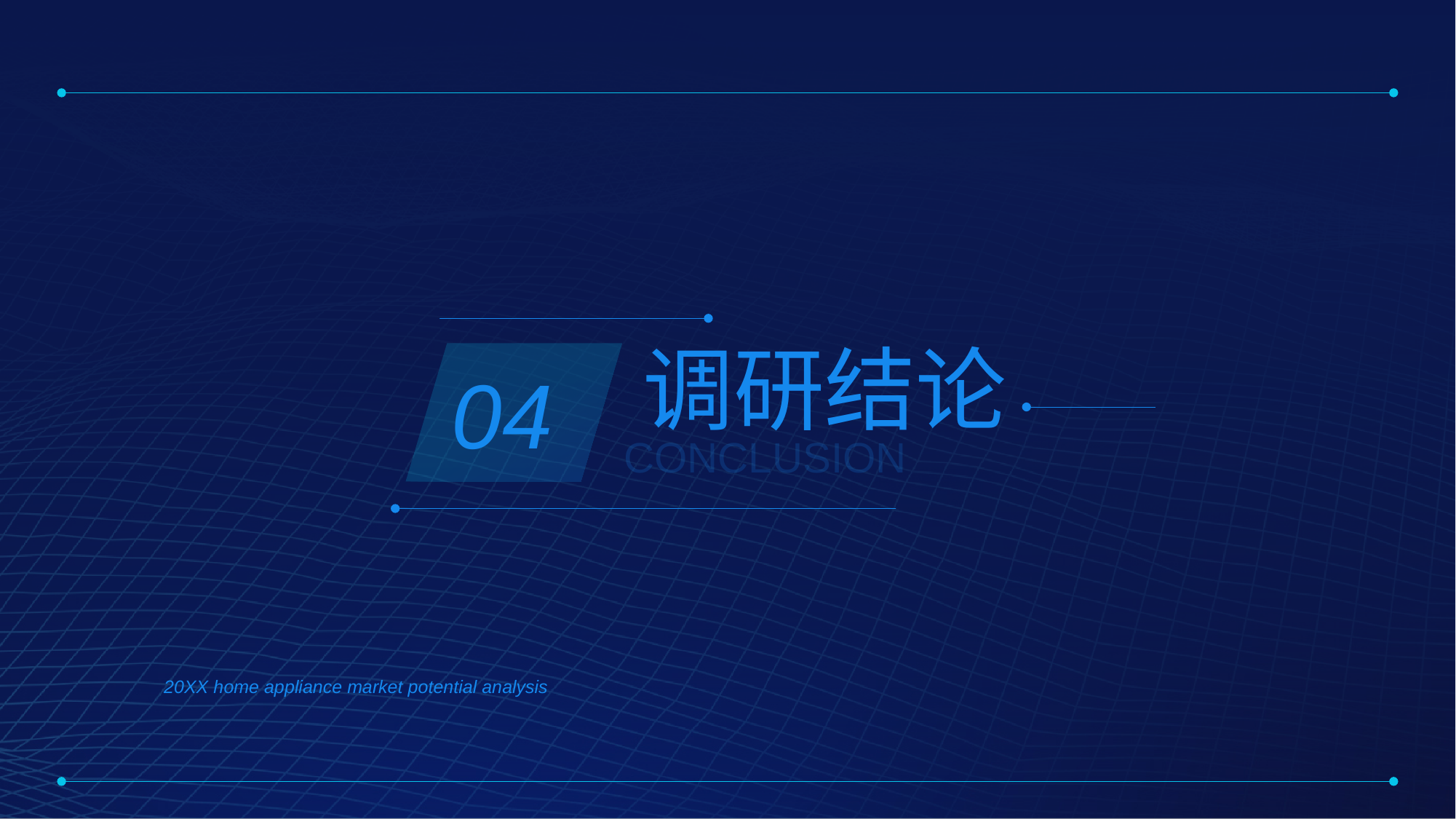

调研结论

04
CONCLUSION
 20XX home appliance market potential analysis